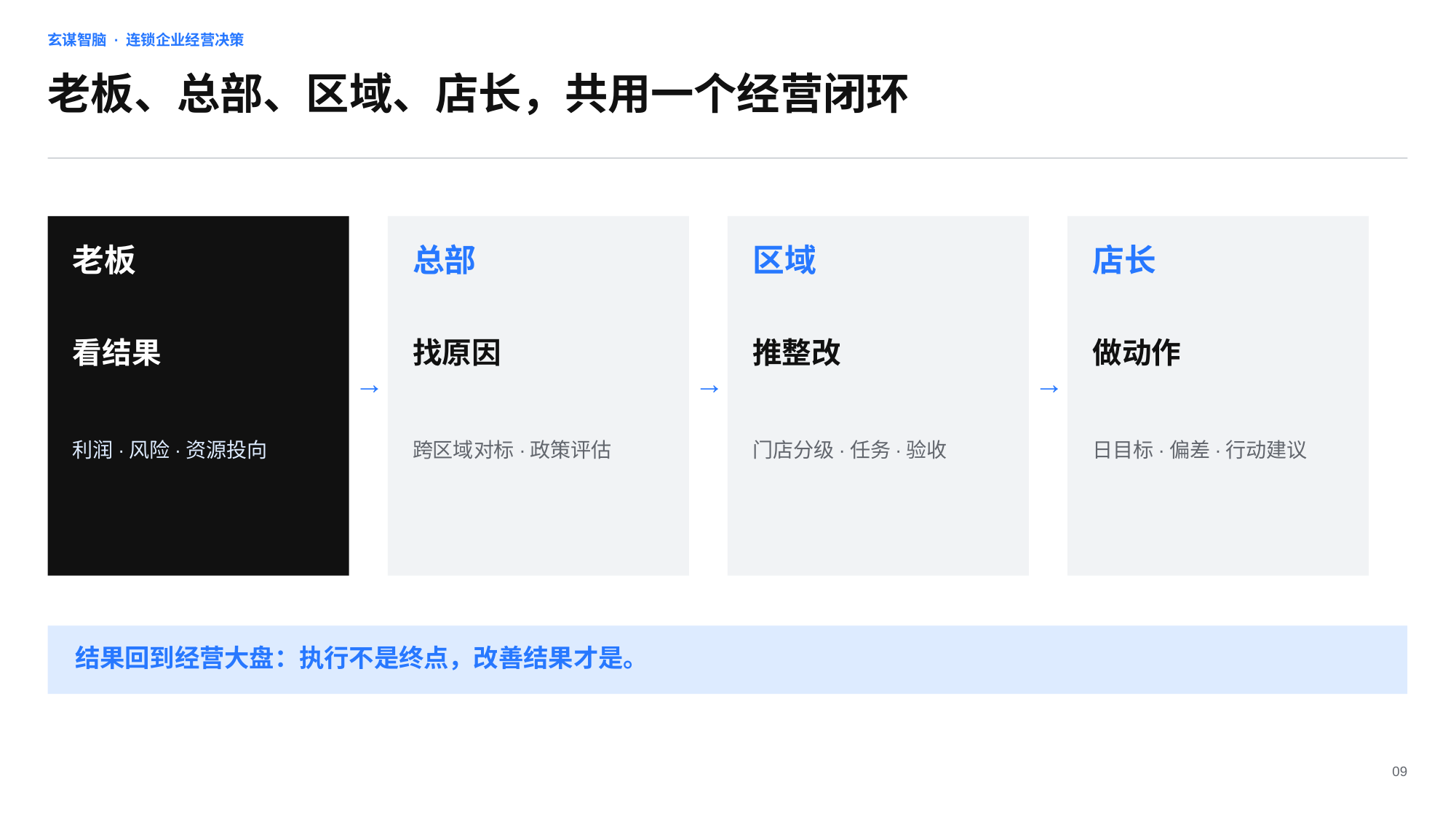

玄谋智脑 · 连锁企业经营决策
老板、总部、区域、店长，共用一个经营闭环

老板
总部
区域
店长
看结果
找原因
推整改
做动作
→
→
→
利润·风险·资源投向
跨区域对标·政策评估
门店分级·任务·验收
日目标·偏差·行动建议

结果回到经营大盘：执行不是终点，改善结果才是。
09